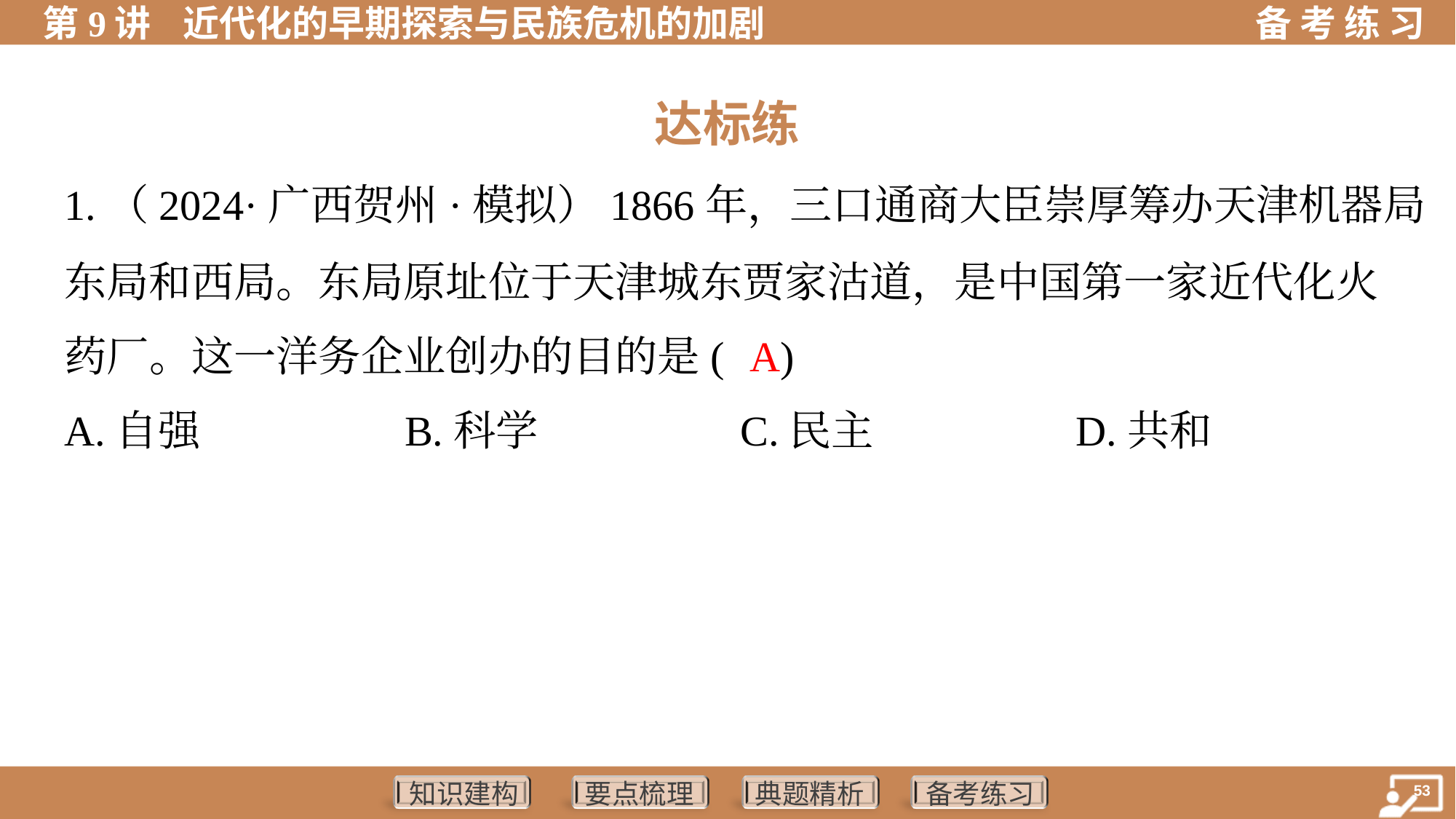

达标练
1.（2024·广西贺州·模拟）1866年，三口通商大臣崇厚筹办天津机器局
东局和西局。东局原址位于天津城东贾家沽道，是中国第一家近代化火
药厂。这一洋务企业创办的目的是(     )
A
A.自强	B.科学	C.民主	D.共和